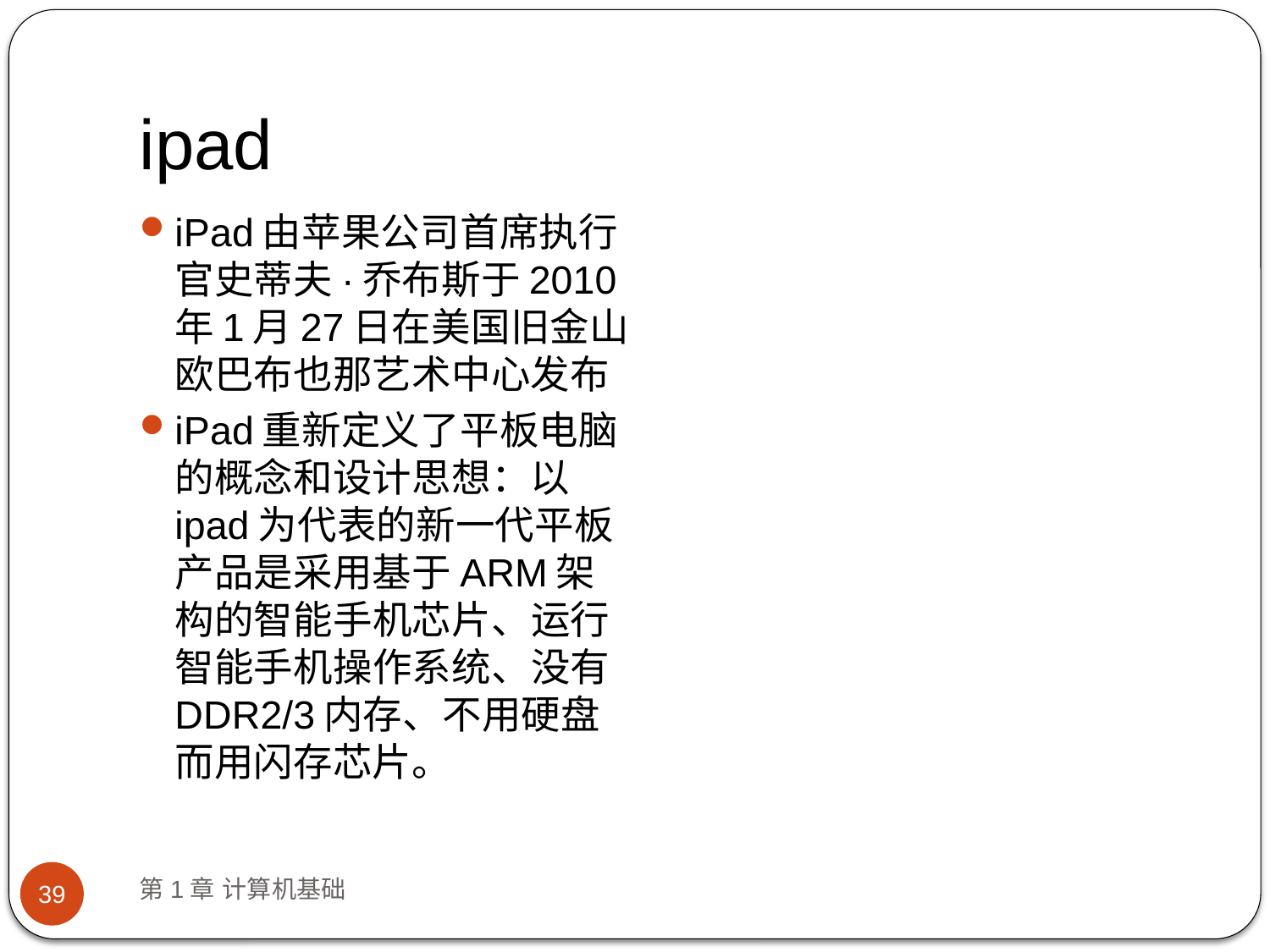

# ipad
iPad由苹果公司首席执行官史蒂夫·乔布斯于2010年1月27日在美国旧金山欧巴布也那艺术中心发布
iPad重新定义了平板电脑的概念和设计思想：以ipad为代表的新一代平板产品是采用基于ARM架构的智能手机芯片、运行智能手机操作系统、没有DDR2/3内存、不用硬盘而用闪存芯片。

第1章 计算机基础
39